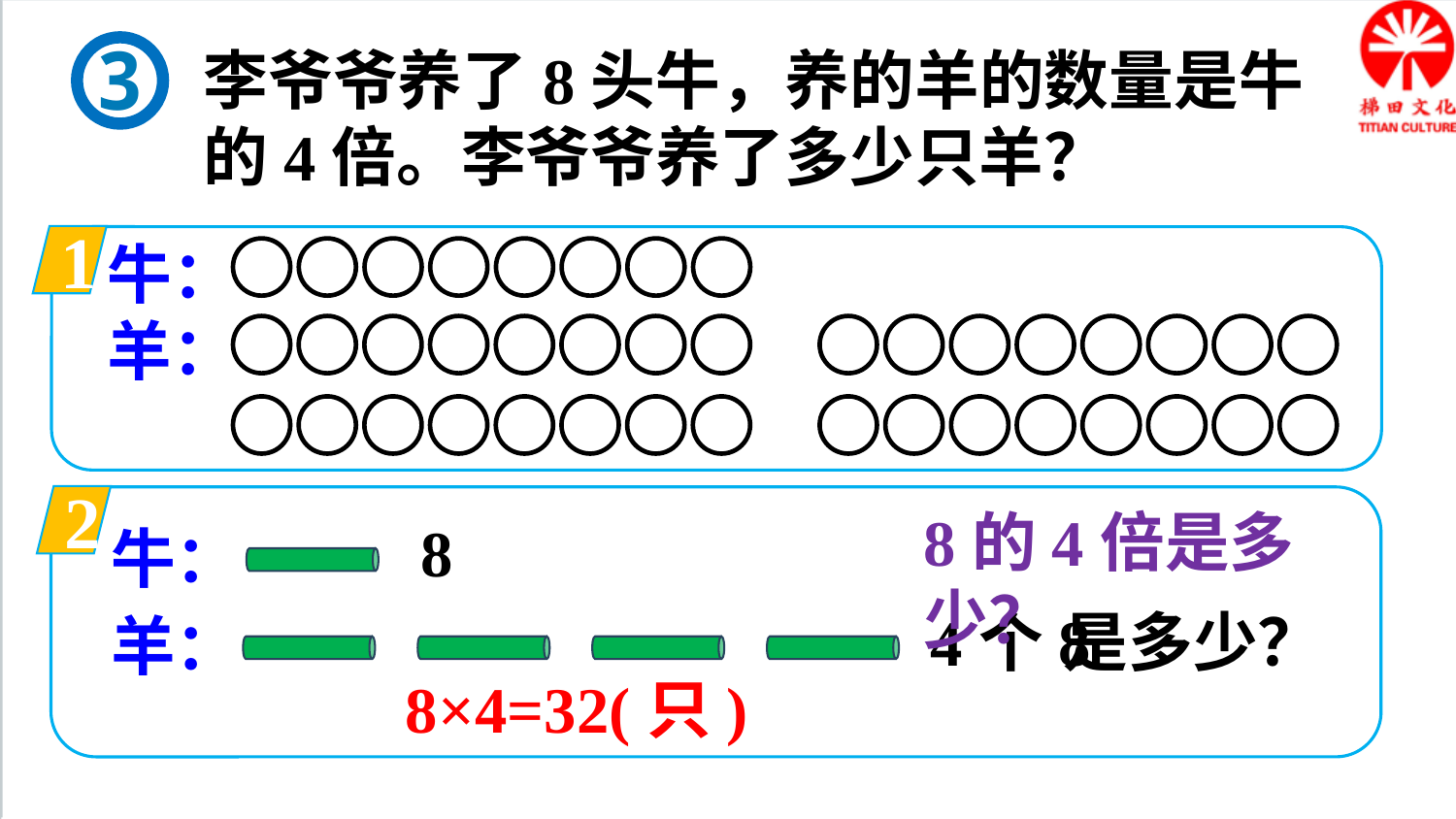

3

李爷爷养了8头牛，养的羊的数量是牛的4倍。李爷爷养了多少只羊？
1

牛：

羊：

2

8的4倍是多少？
8
牛：

是多少？
4个8
羊：
8×4=32(只)